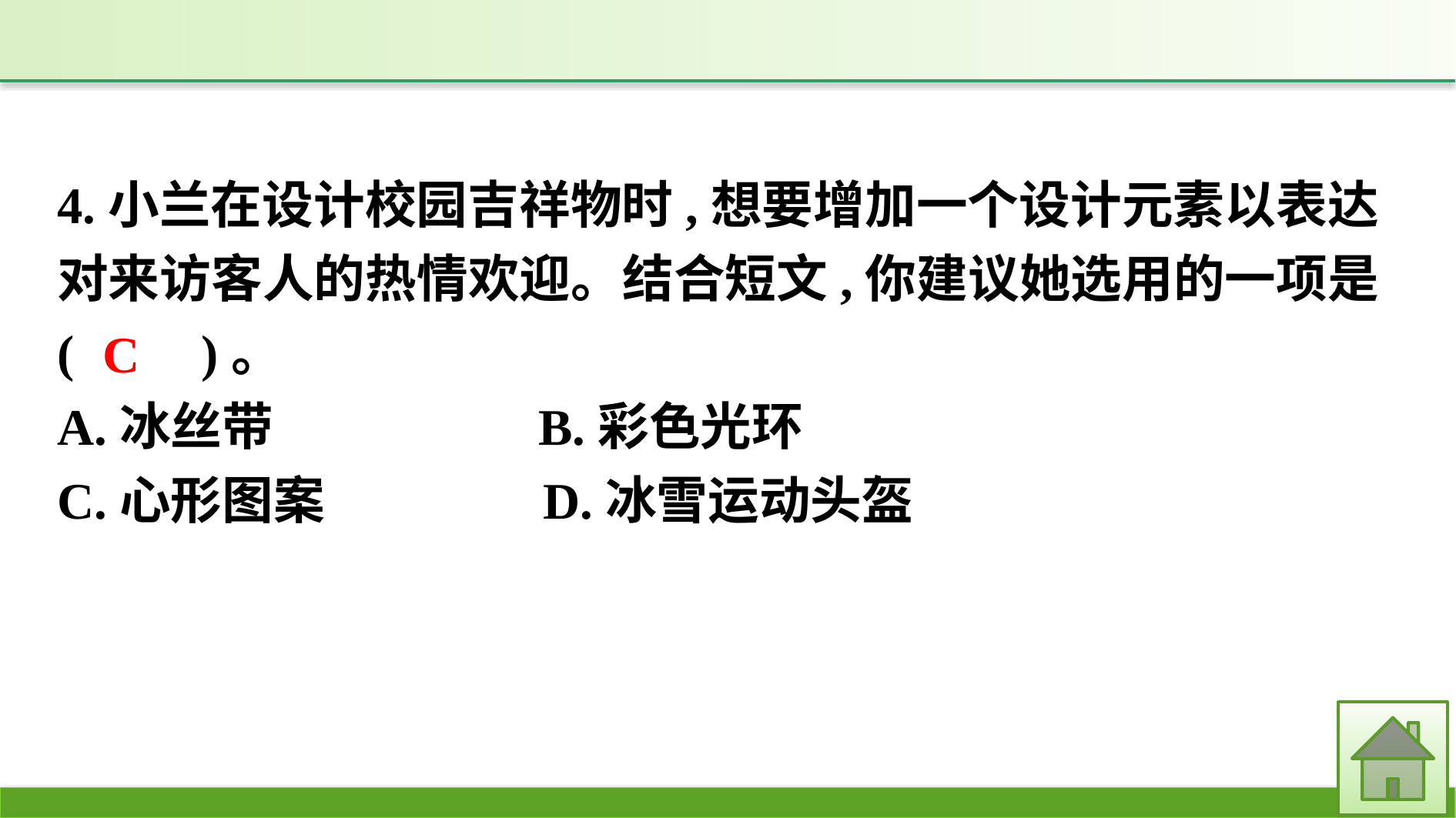

4.小兰在设计校园吉祥物时,想要增加一个设计元素以表达对来访客人的热情欢迎。结合短文,你建议她选用的一项是(　　)。
A.冰丝带　　　　    B.彩色光环
C.心形图案　　　　D.冰雪运动头盔
C